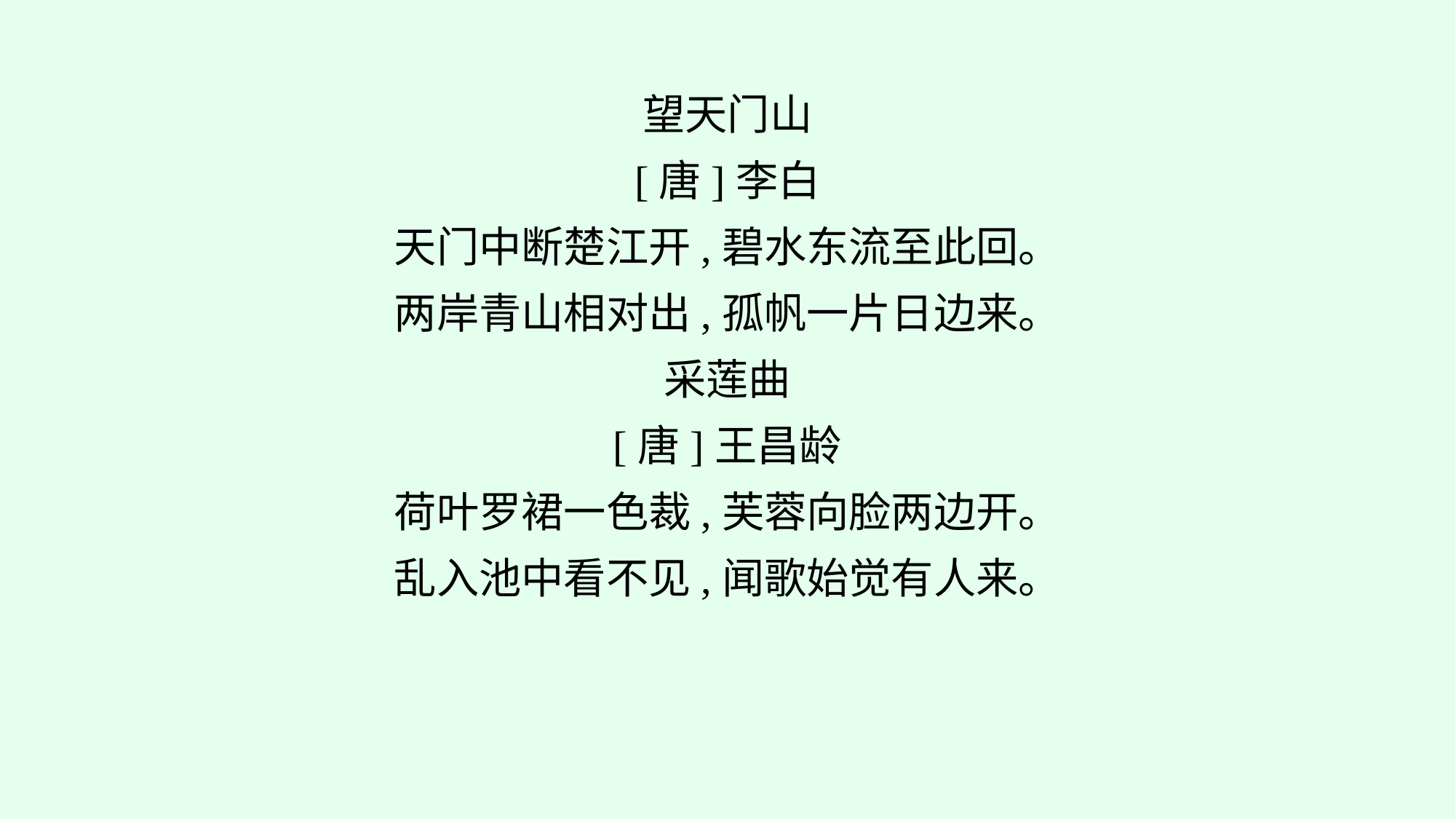

望天门山
[唐]李白
天门中断楚江开,碧水东流至此回。
两岸青山相对出,孤帆一片日边来。
采莲曲
[唐]王昌龄
荷叶罗裙一色裁,芙蓉向脸两边开。
乱入池中看不见,闻歌始觉有人来。